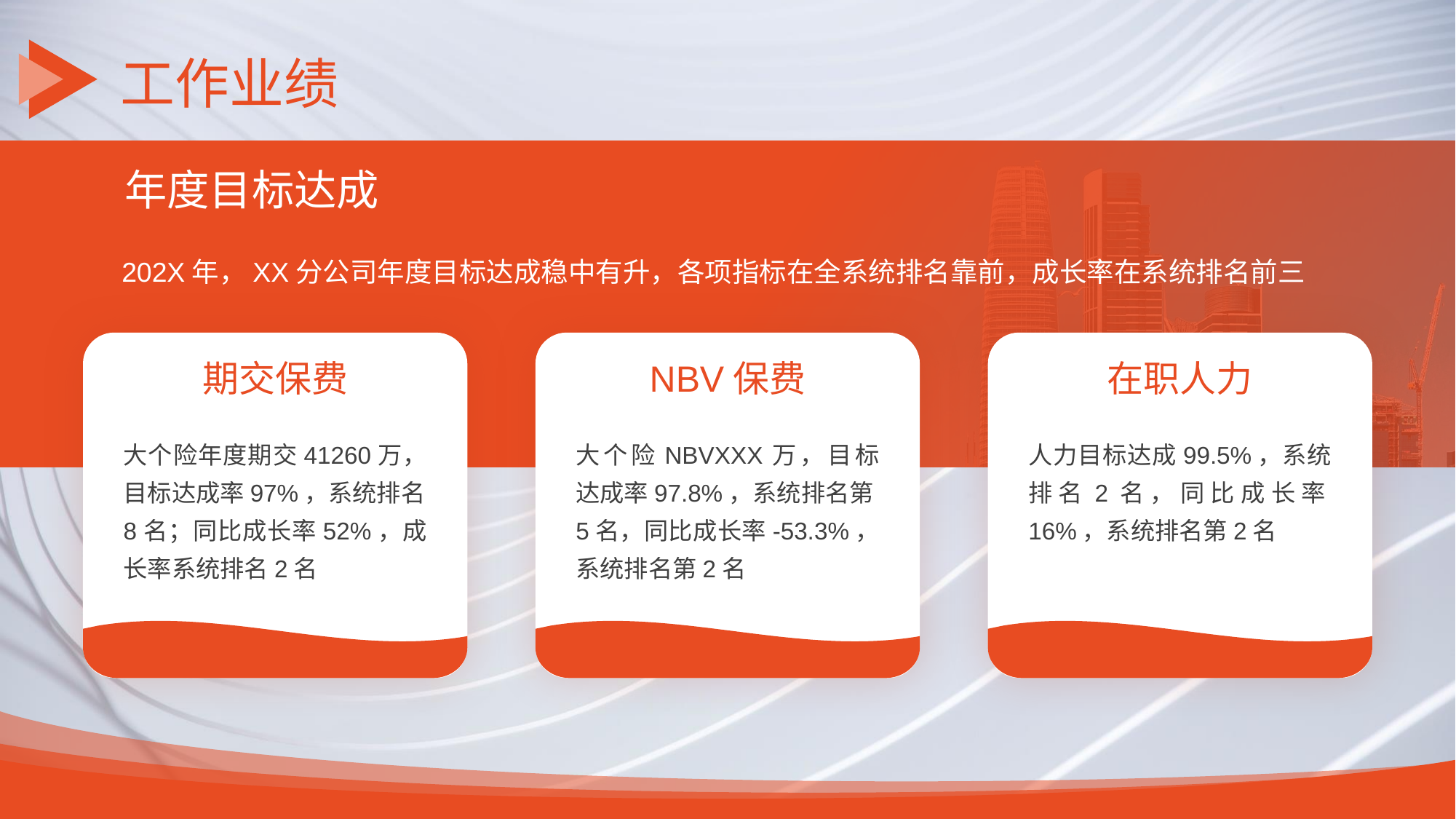

工作业绩

年度目标达成
202X年，XX分公司年度目标达成稳中有升，各项指标在全系统排名靠前，成长率在系统排名前三

期交保费
大个险年度期交41260万，目标达成率97%，系统排名8名；同比成长率52%，成长率系统排名2名

NBV保费
大个险NBVXXX万，目标达成率97.8%，系统排名第5名，同比成长率-53.3%，系统排名第2名

在职人力
人力目标达成99.5%，系统排名2名，同比成长率16%，系统排名第2名